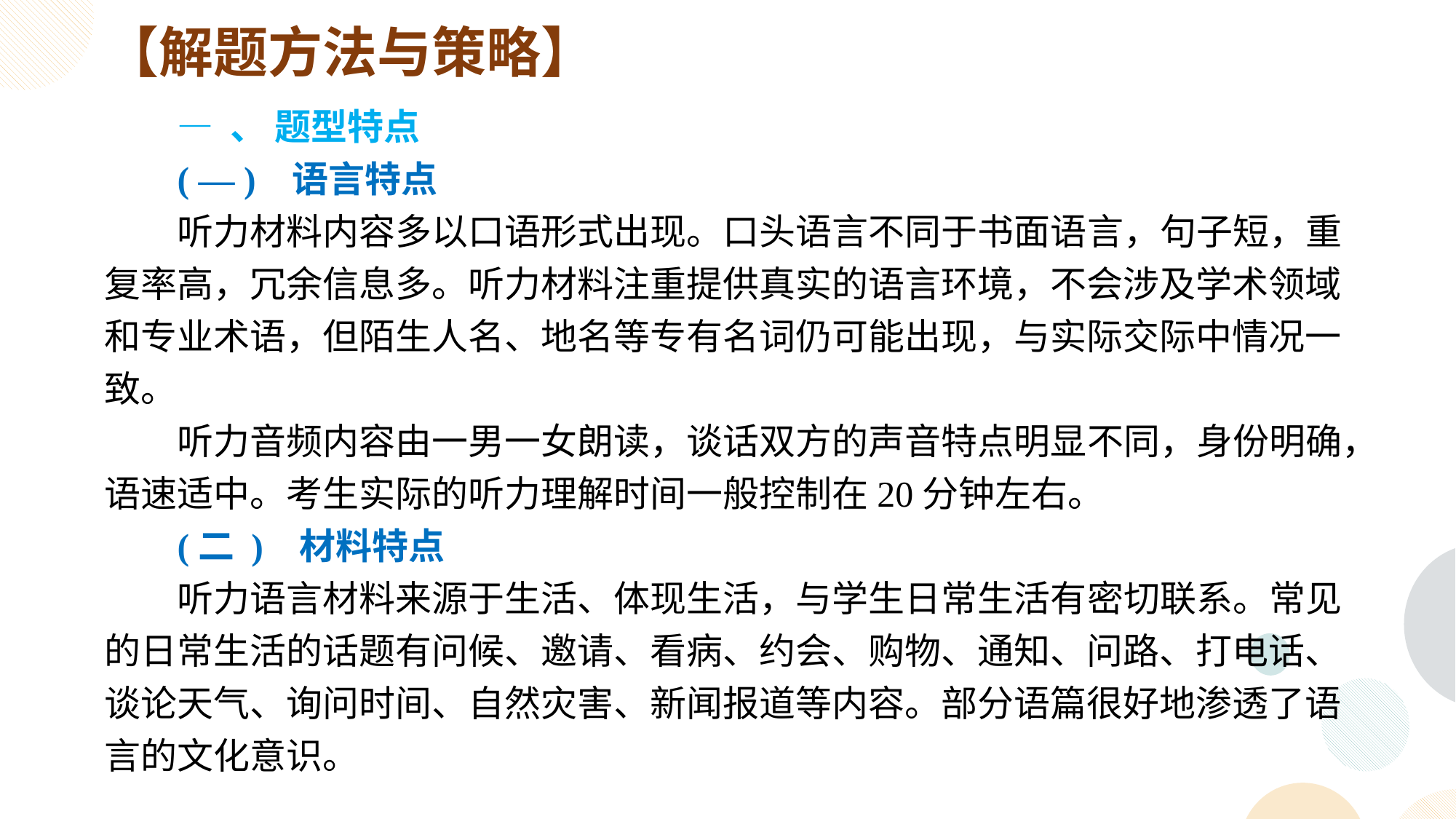

【解题方法与策略】
— 、 题型特点
( — )   语言特点
听力材料内容多以口语形式出现。口头语言不同于书面语言，句子短，重复率高，冗余信息多。听力材料注重提供真实的语言环境，不会涉及学术领域和专业术语，但陌生人名、地名等专有名词仍可能出现，与实际交际中情况一致。
听力音频内容由一男一女朗读，谈话双方的声音特点明显不同，身份明确，语速适中。考生实际的听力理解时间一般控制在20分钟左右。
(二 )   材料特点
听力语言材料来源于生活、体现生活，与学生日常生活有密切联系。常见的日常生活的话题有问候、邀请、看病、约会、购物、通知、问路、打电话、谈论天气、询问时间、自然灾害、新闻报道等内容。部分语篇很好地渗透了语言的文化意识。